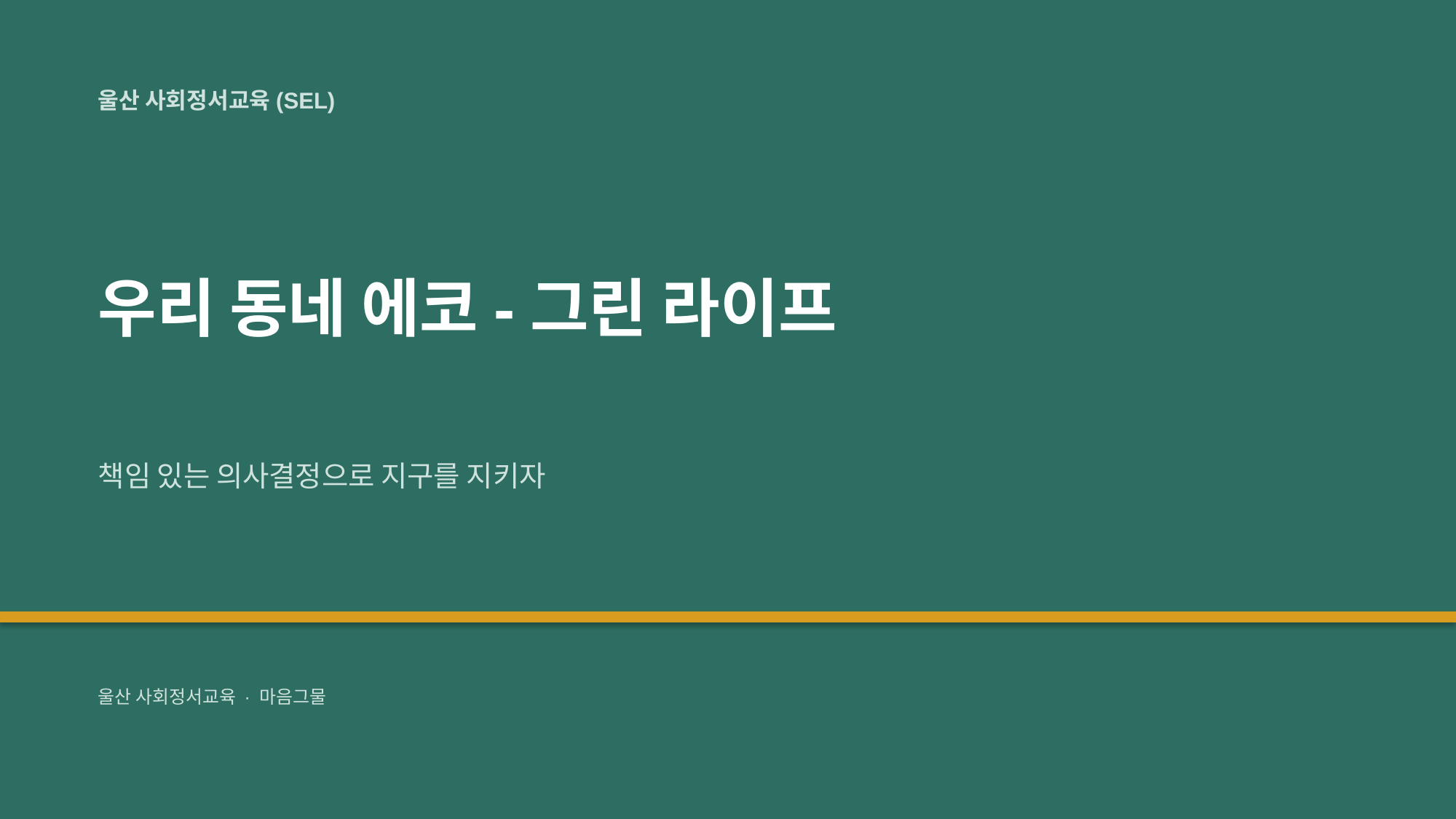

울산 사회정서교육(SEL)
우리 동네 에코-그린 라이프
책임 있는 의사결정으로 지구를 지키자

울산 사회정서교육 · 마음그물